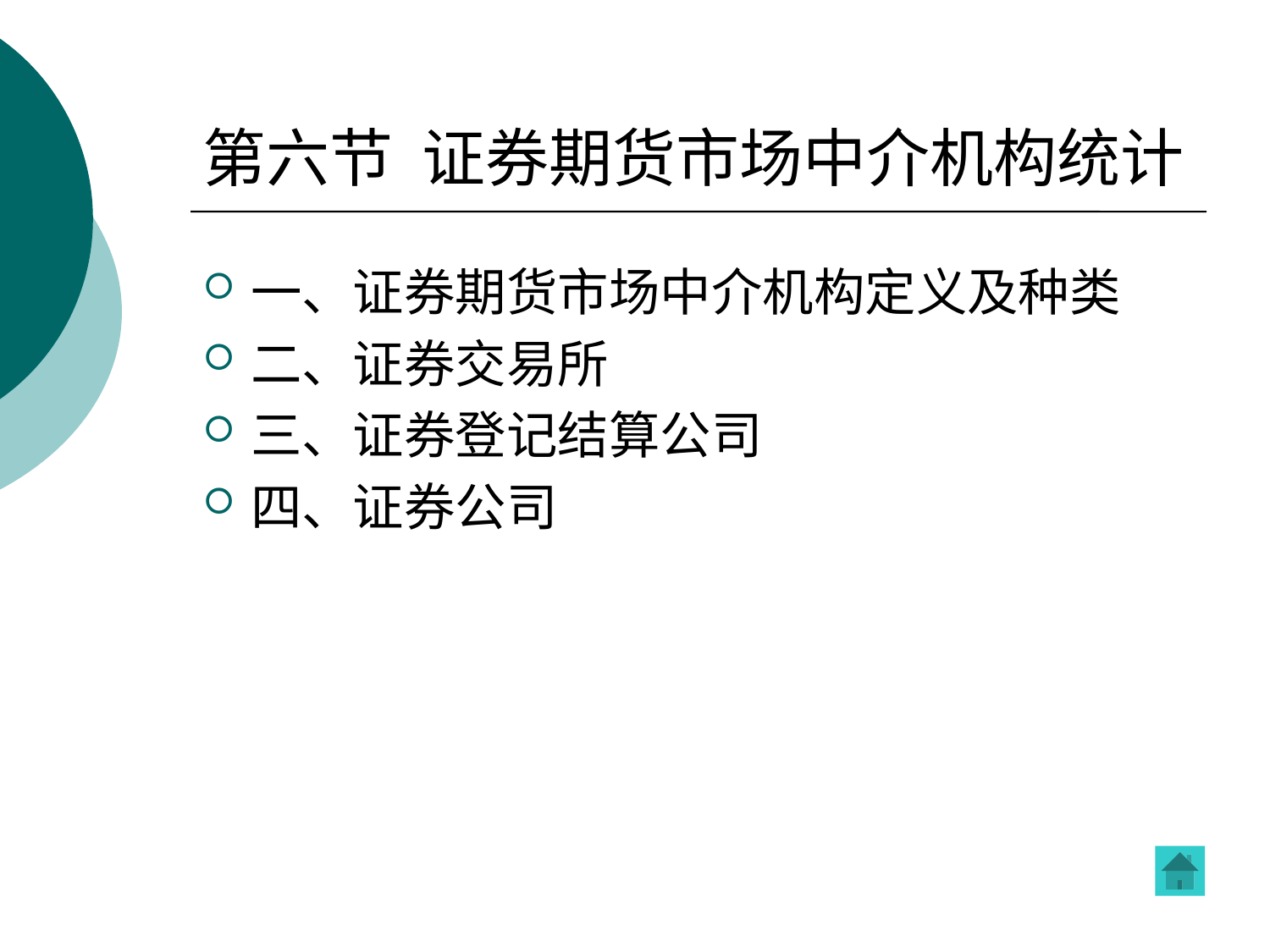

# 第六节  证券期货市场中介机构统计
一、证券期货市场中介机构定义及种类
二、证券交易所
三、证券登记结算公司
四、证券公司